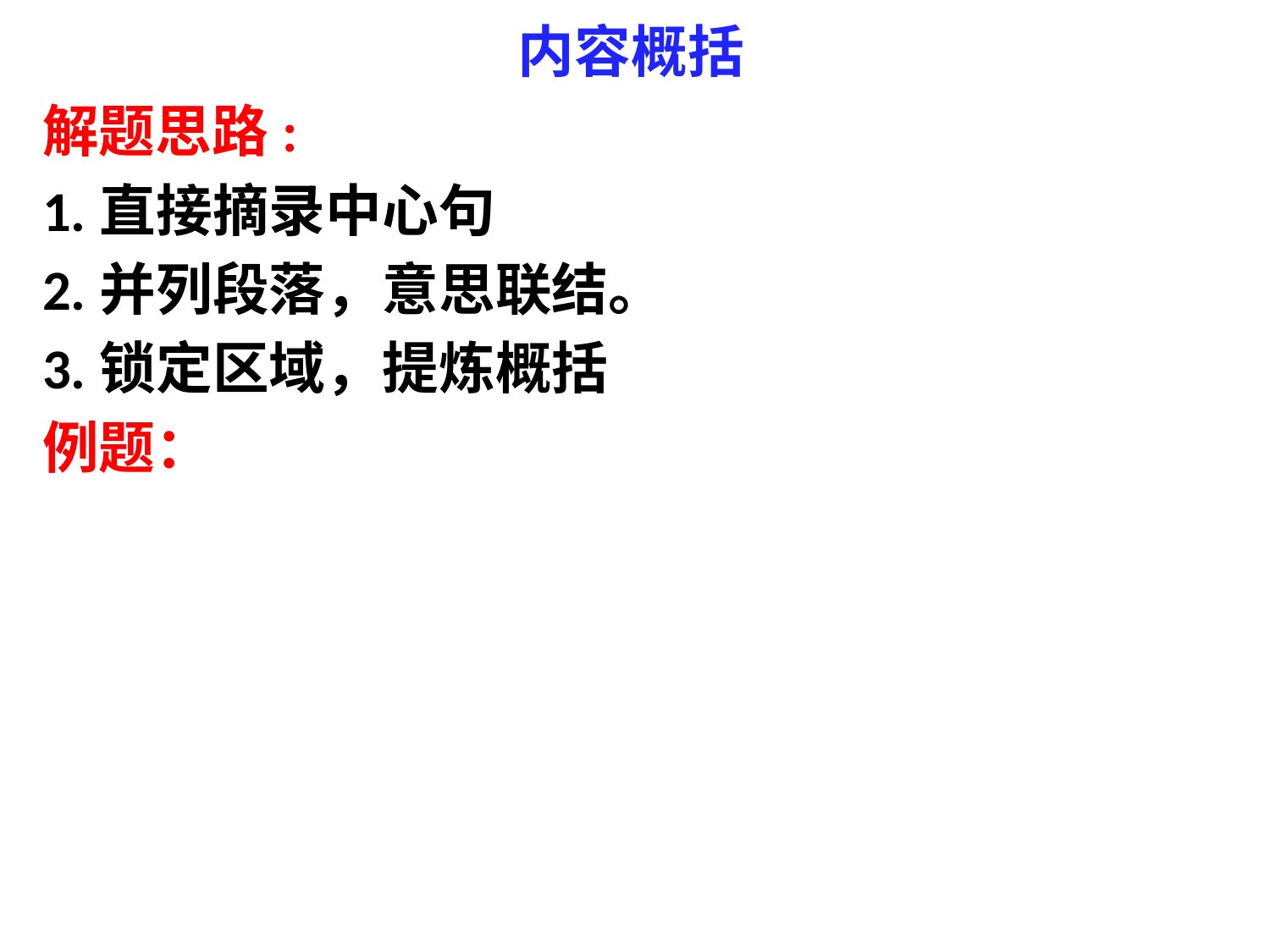

# 内容概括
解题思路:
1.直接摘录中心句
2.并列段落，意思联结。
3.锁定区域，提炼概括
例题：